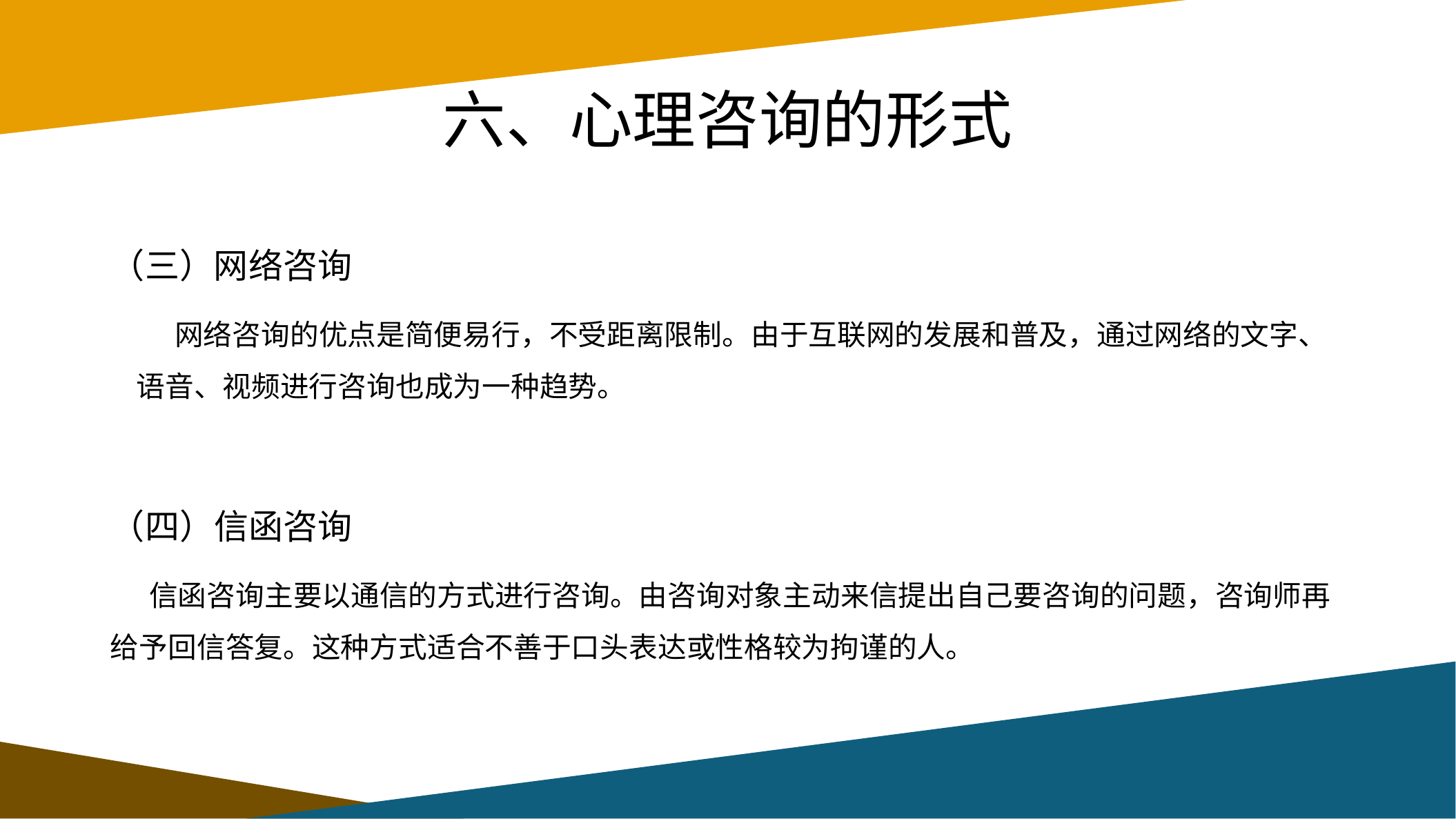

# 六、心理咨询的形式
（三）网络咨询
         网络咨询的优点是简便易行，不受距离限制。由于互联网的发展和普及，通过网络的文字、语音、视频进行咨询也成为一种趋势。

（四）信函咨询
     信函咨询主要以通信的方式进行咨询。由咨询对象主动来信提出自己要咨询的问题，咨询师再给予回信答复。这种方式适合不善于口头表达或性格较为拘谨的人。